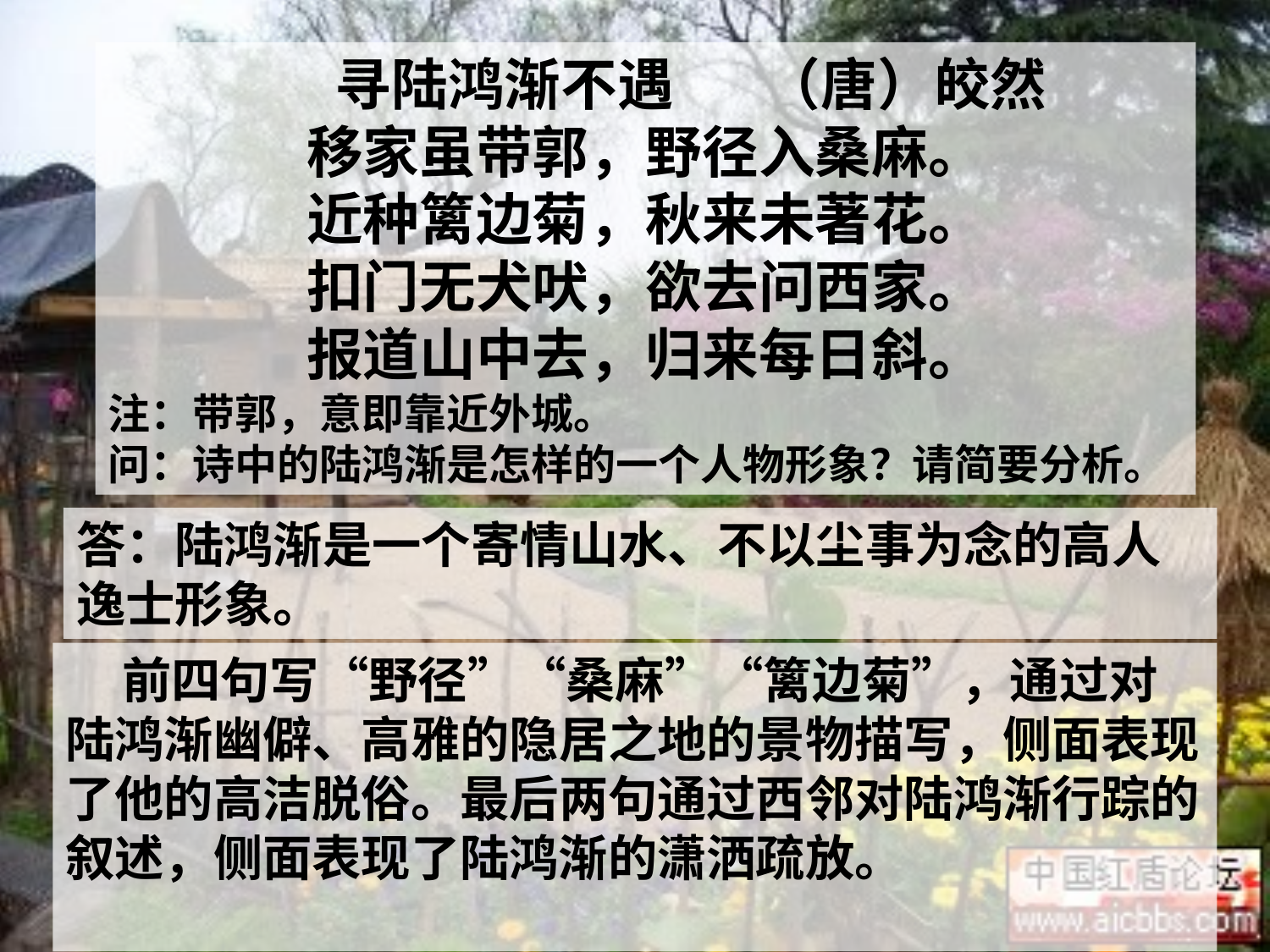

寻陆鸿渐不遇       （唐）皎然
移家虽带郭，野径入桑麻。
近种篱边菊，秋来未著花。
扣门无犬吠，欲去问西家。
报道山中去，归来每日斜。
注：带郭，意即靠近外城。
问：诗中的陆鸿渐是怎样的一个人物形象？请简要分析。
答：陆鸿渐是一个寄情山水、不以尘事为念的高人逸士形象。
    前四句写“野径”“桑麻”“篱边菊”，通过对陆鸿渐幽僻、高雅的隐居之地的景物描写，侧面表现了他的高洁脱俗。最后两句通过西邻对陆鸿渐行踪的叙述，侧面表现了陆鸿渐的潇洒疏放。